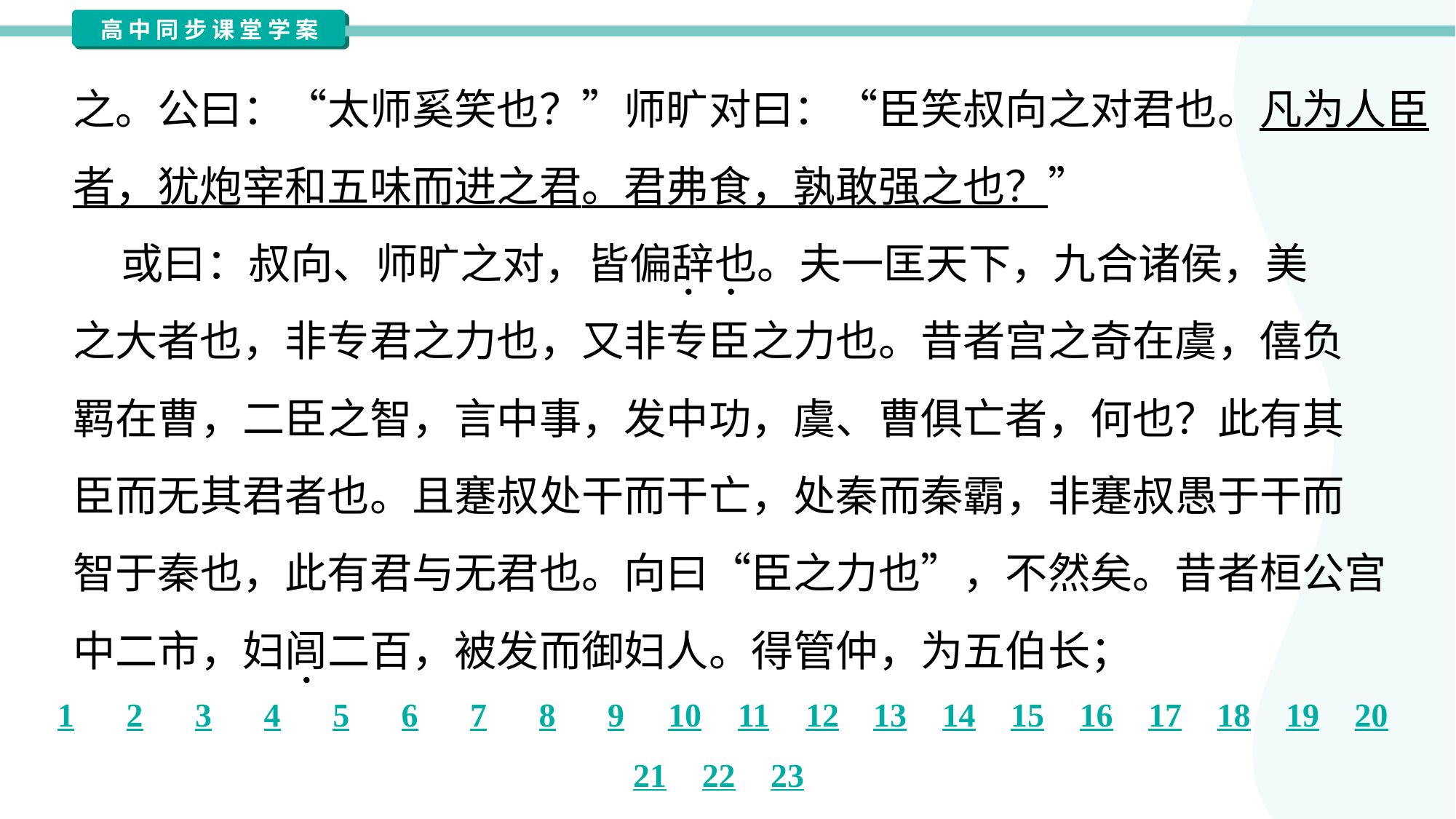

之。公曰：“太师奚笑也？”师旷对曰：“臣笑叔向之对君也。凡为人臣
者，犹炮宰和五味而进之君。君弗食，孰敢强之也？”
    或曰：叔向、师旷之对，皆偏辞也。夫一匡天下，九合诸侯，美
之大者也，非专君之力也，又非专臣之力也。昔者宫之奇在虞，僖负
羁在曹，二臣之智，言中事，发中功，虞、曹俱亡者，何也？此有其
臣而无其君者也。且蹇叔处干而干亡，处秦而秦霸，非蹇叔愚于干而
智于秦也，此有君与无君也。向曰“臣之力也”，不然矣。昔者桓公宫
中二市，妇闾二百，被发而御妇人。得管仲，为五伯长；